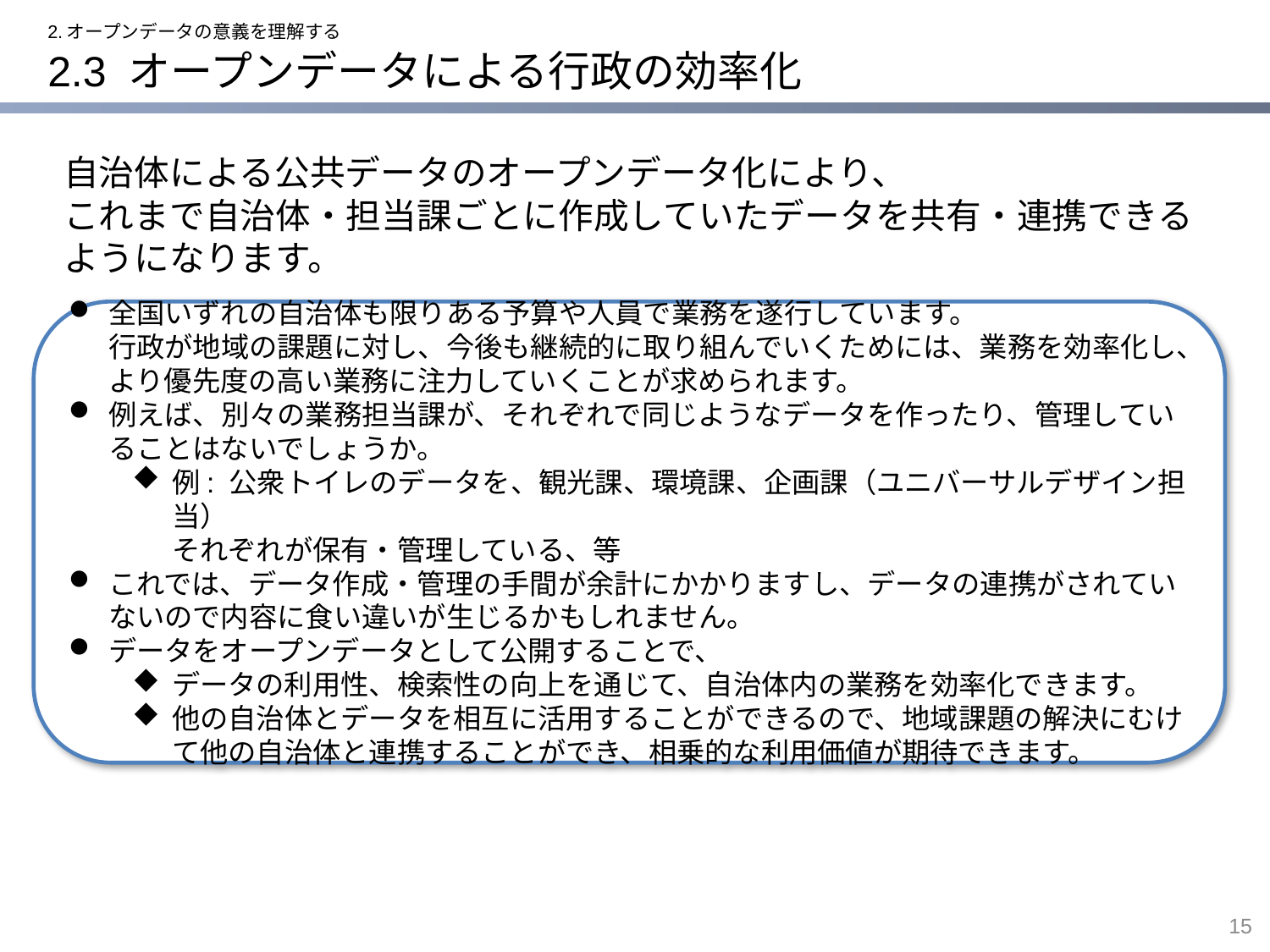

2.オープンデータの意義を理解する
2.3 オープンデータによる行政の効率化
自治体による公共データのオープンデータ化により、
これまで自治体・担当課ごとに作成していたデータを共有・連携できるようになります。
全国いずれの自治体も限りある予算や人員で業務を遂行しています。
行政が地域の課題に対し、今後も継続的に取り組んでいくためには、業務を効率化し、より優先度の高い業務に注力していくことが求められます。
例えば、別々の業務担当課が、それぞれで同じようなデータを作ったり、管理していることはないでしょうか。
例: 公衆トイレのデータを、観光課、環境課、企画課（ユニバーサルデザイン担当）
それぞれが保有・管理している、等
これでは、データ作成・管理の手間が余計にかかりますし、データの連携がされていないので内容に食い違いが生じるかもしれません。
データをオープンデータとして公開することで、
データの利用性、検索性の向上を通じて、自治体内の業務を効率化できます。
他の自治体とデータを相互に活用することができるので、地域課題の解決にむけて他の自治体と連携することができ、相乗的な利用価値が期待できます。
15